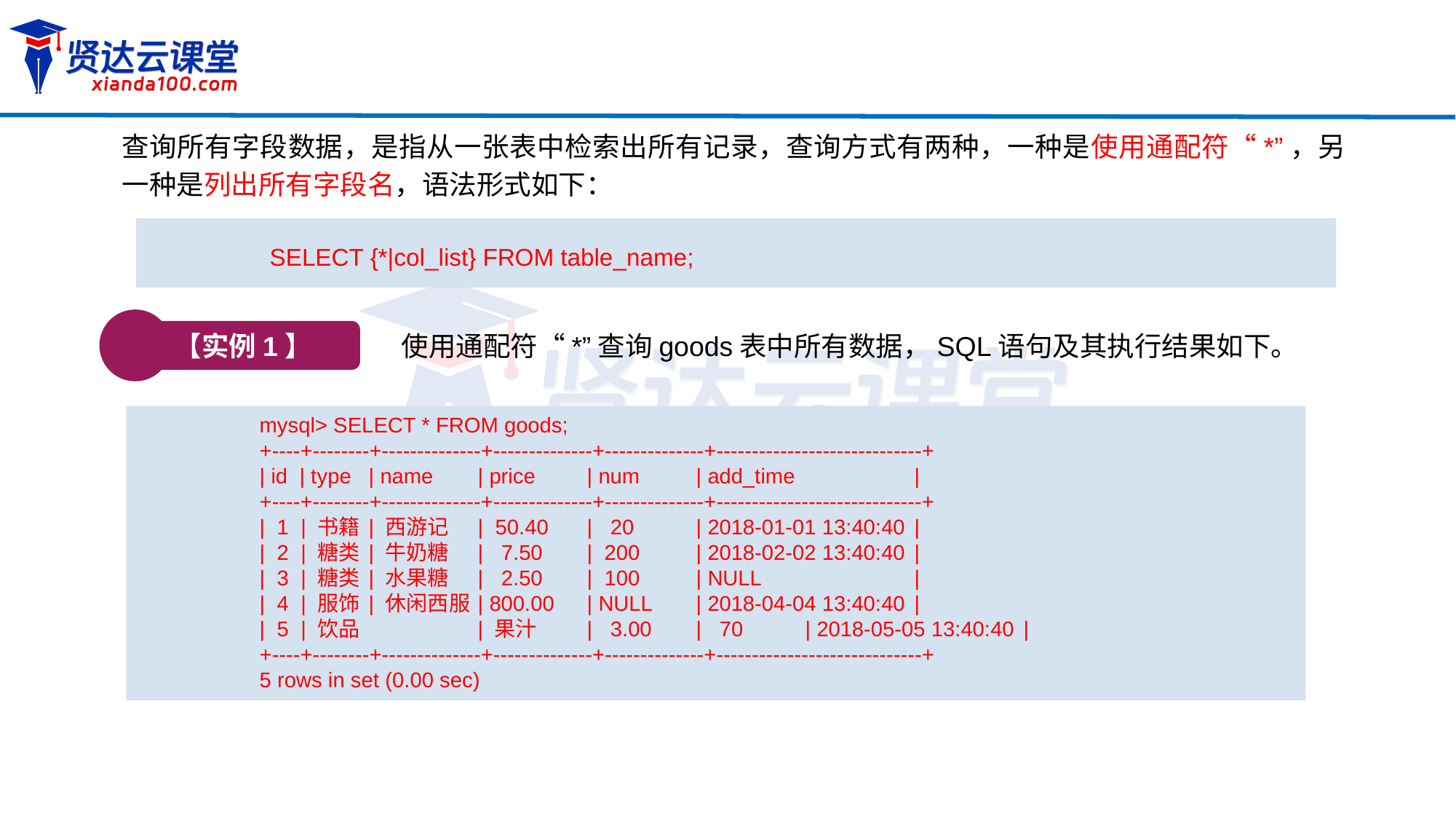

查询所有字段数据，是指从一张表中检索出所有记录，查询方式有两种，一种是使用通配符“*”，另一种是列出所有字段名，语法形式如下：

SELECT {*|col_list} FROM table_name;

【实例1】
使用通配符“*”查询goods表中所有数据，SQL语句及其执行结果如下。

mysql> SELECT * FROM goods;
+----+--------+--------------+--------------+--------------+-----------------------------+
| id  | type	| name	| price	| num	| add_time		|
+----+--------+--------------+--------------+--------------+-----------------------------+
|  1  | 书籍	| 西游记	|  50.40	|   20	| 2018-01-01 13:40:40	|
|  2  | 糖类	| 牛奶糖	|   7.50	|  200	| 2018-02-02 13:40:40	|
|  3  | 糖类	| 水果糖	|   2.50	|  100	| NULL		|
|  4  | 服饰	| 休闲西服	| 800.00	| NULL	| 2018-04-04 13:40:40	|
|  5  | 饮品  	| 果汁	|   3.00	|   70	| 2018-05-05 13:40:40	|
+----+--------+--------------+--------------+--------------+-----------------------------+
5 rows in set (0.00 sec)